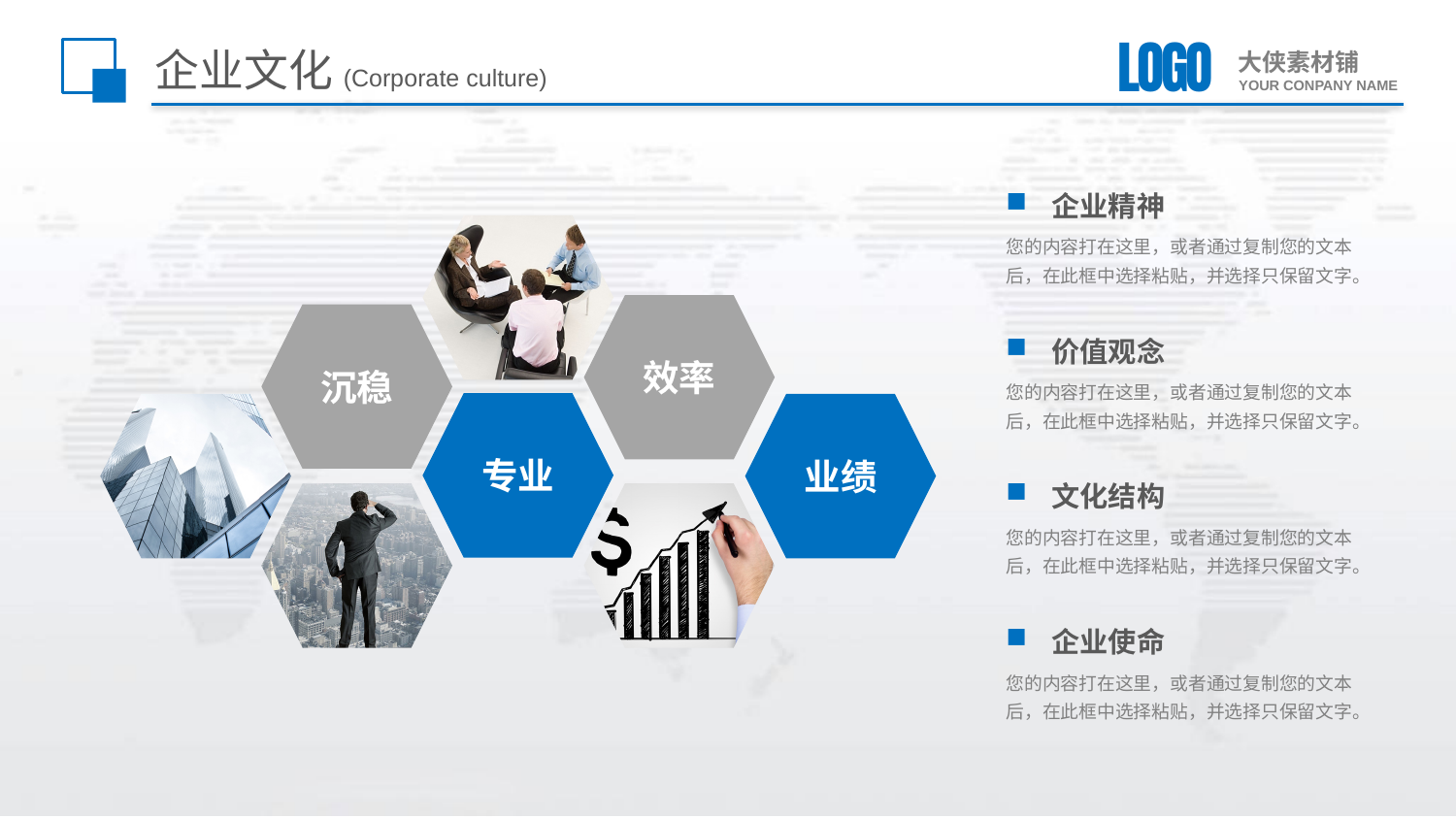

# 企业文化(Corporate culture)
企业精神

您的内容打在这里，或者通过复制您的文本后，在此框中选择粘贴，并选择只保留文字。
效率
沉稳
价值观念
您的内容打在这里，或者通过复制您的文本后，在此框中选择粘贴，并选择只保留文字。
专业

业绩
文化结构

您的内容打在这里，或者通过复制您的文本后，在此框中选择粘贴，并选择只保留文字。
企业使命
您的内容打在这里，或者通过复制您的文本后，在此框中选择粘贴，并选择只保留文字。